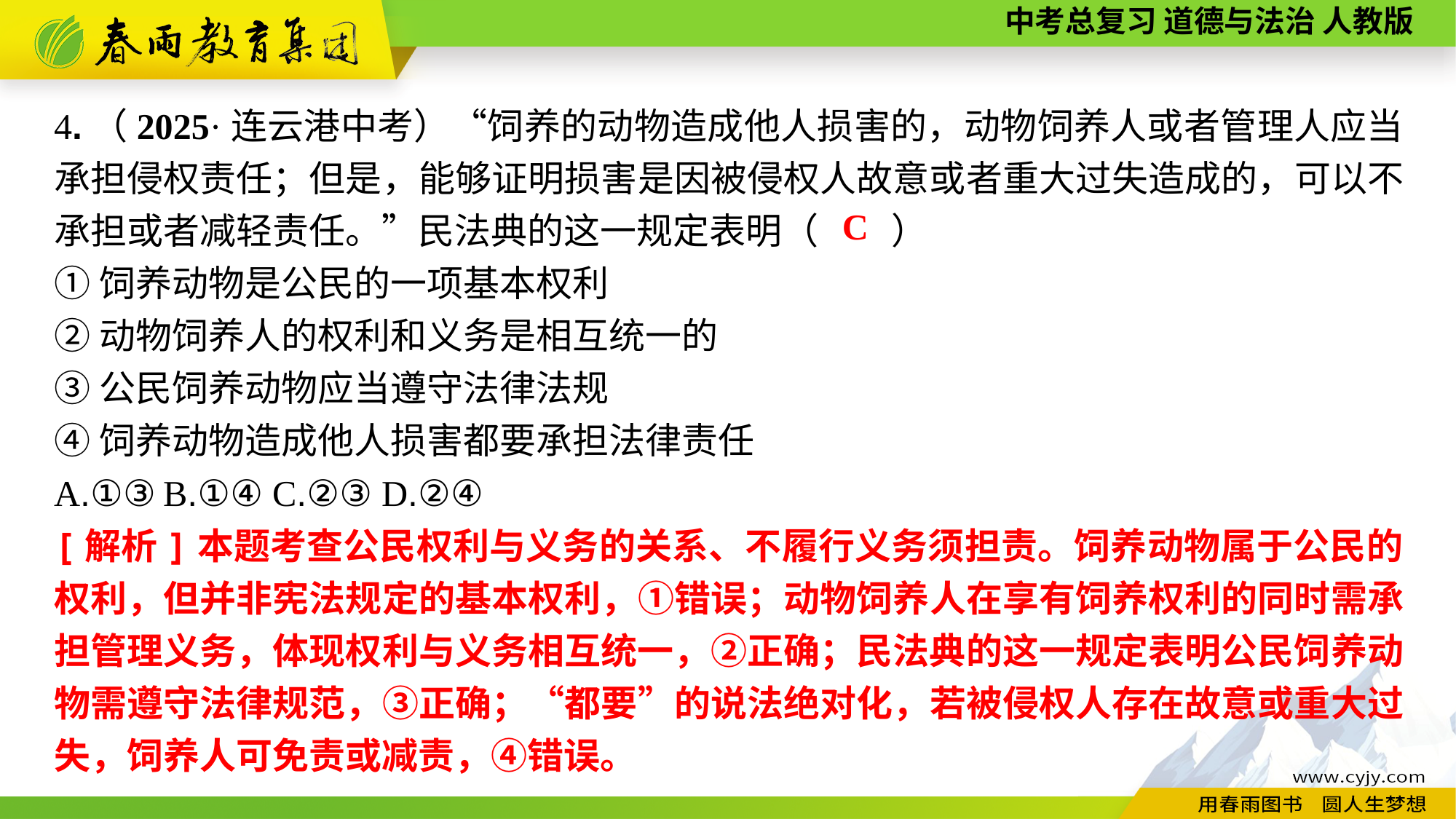

4.（2025·连云港中考）“饲养的动物造成他人损害的，动物饲养人或者管理人应当承担侵权责任；但是，能够证明损害是因被侵权人故意或者重大过失造成的，可以不承担或者减轻责任。”民法典的这一规定表明（　　）
①饲养动物是公民的一项基本权利
②动物饲养人的权利和义务是相互统一的
③公民饲养动物应当遵守法律法规
④饲养动物造成他人损害都要承担法律责任
A.①③	B.①④	C.②③	D.②④
C
[解析]本题考查公民权利与义务的关系、不履行义务须担责。饲养动物属于公民的权利，但并非宪法规定的基本权利，①错误；动物饲养人在享有饲养权利的同时需承担管理义务，体现权利与义务相互统一，②正确；民法典的这一规定表明公民饲养动物需遵守法律规范，③正确；“都要”的说法绝对化，若被侵权人存在故意或重大过失，饲养人可免责或减责，④错误。